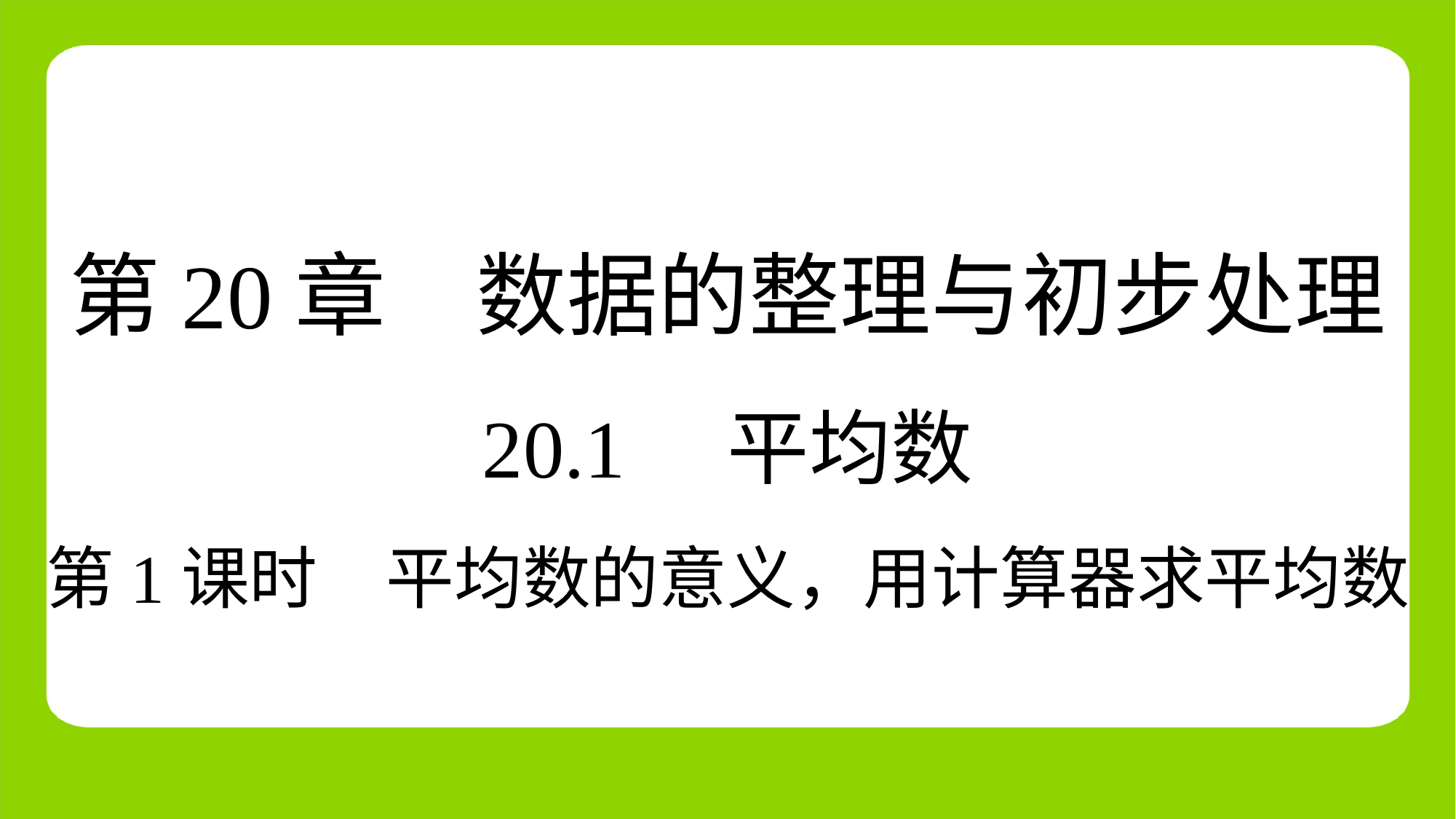

第20章　数据的整理与初步处理
20.1　平均数
第1课时　平均数的意义，用计算器求平均数